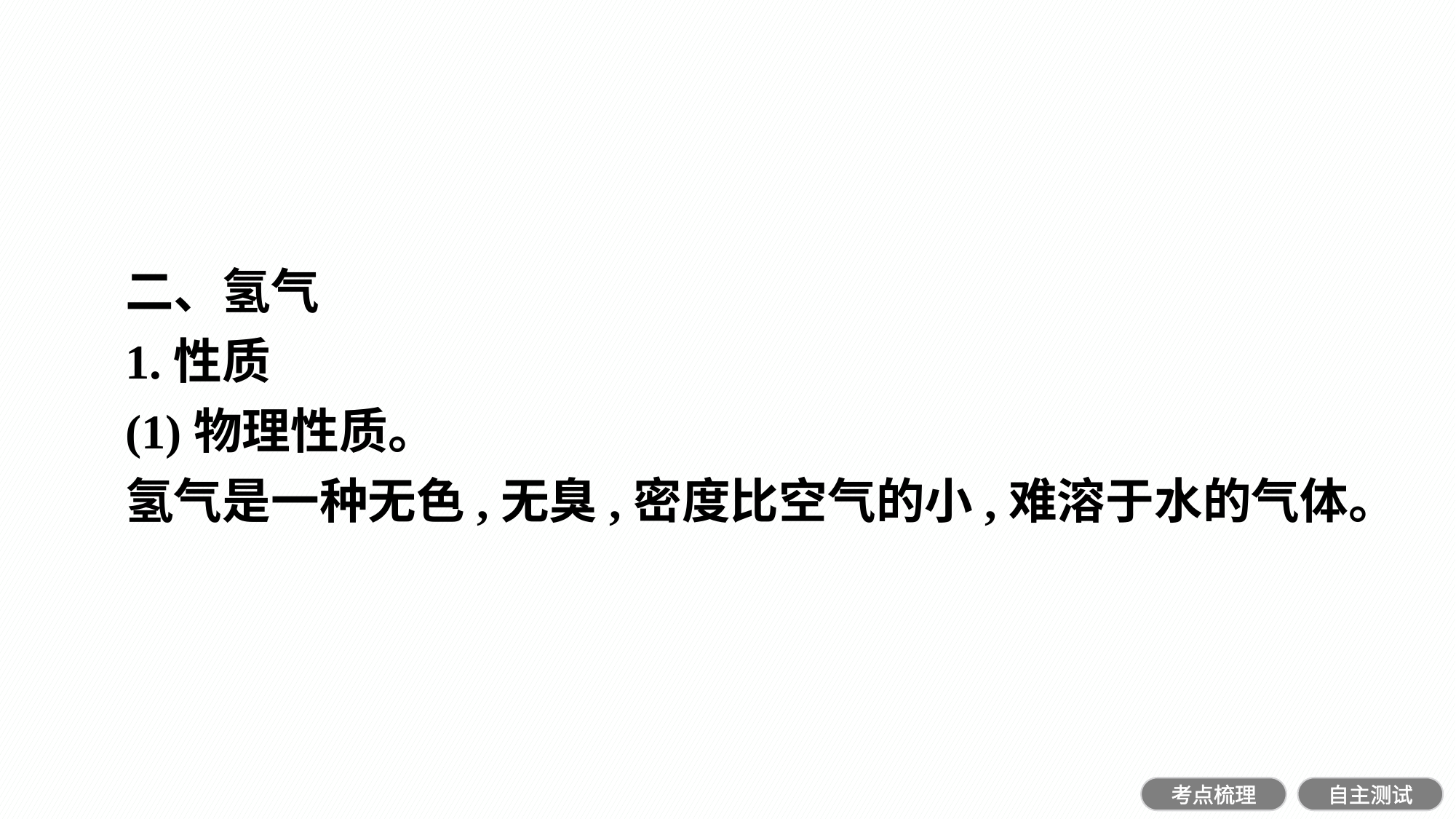

二、氢气
1.性质
(1)物理性质。
氢气是一种无色,无臭,密度比空气的小,难溶于水的气体。